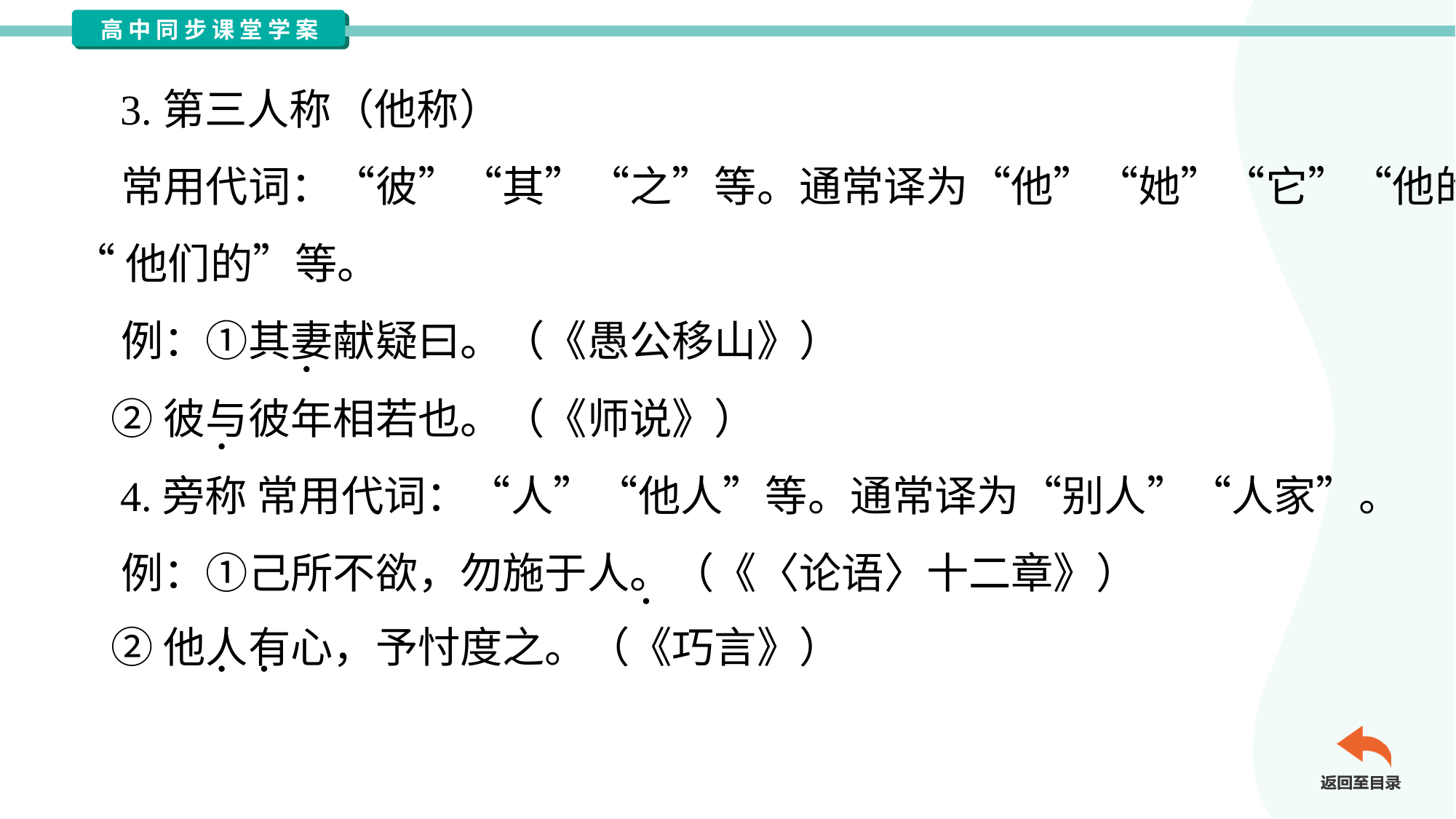

3.第三人称（他称）
    常用代词：“彼”“其”“之”等。通常译为“他”“她”“它”“他的”“他们”
“他们的”等。
    例：①其妻献疑曰。（《愚公移山》）
    ②彼与彼年相若也。（《师说》）
    4.旁称 常用代词：“人”“他人”等。通常译为“别人”“人家”。
    例：①己所不欲，勿施于人。（《〈论语〉十二章》）
    ②他人有心，予忖度之。（《巧言》）